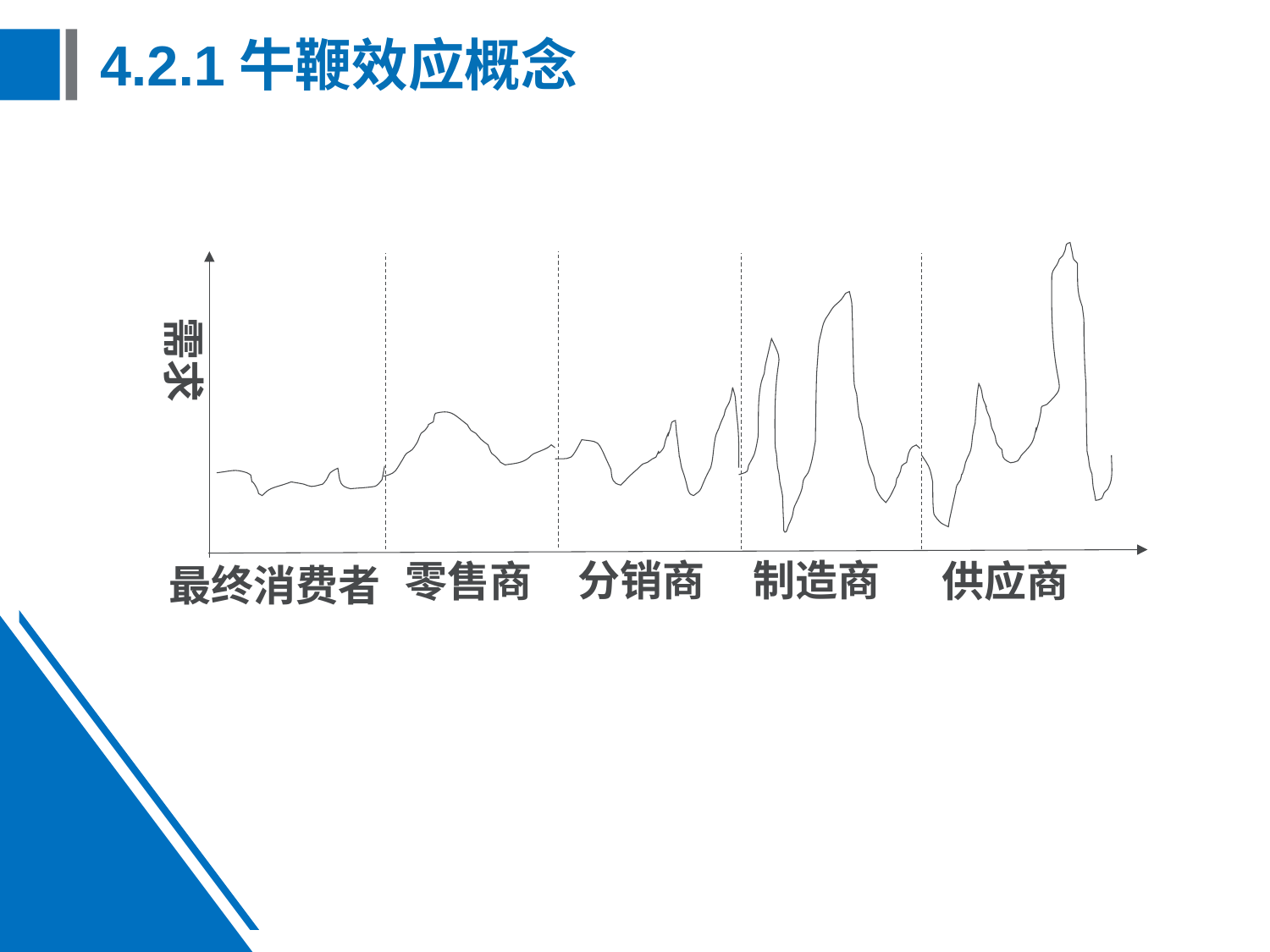

# 4.2.1牛鞭效应概念

需求

分销商
制造商
零售商
供应商
最终消费者